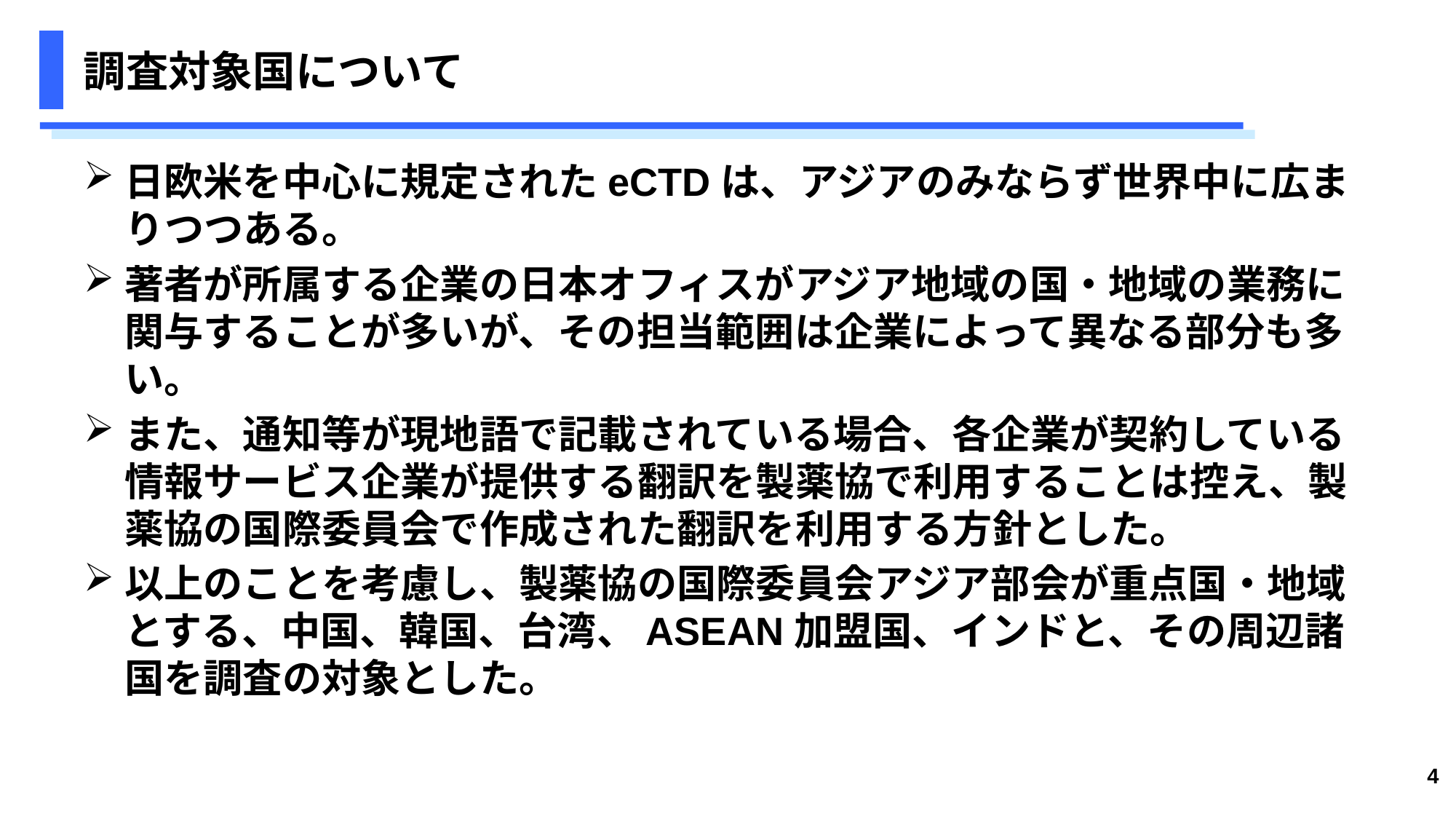

# 調査対象国について
日欧米を中心に規定されたeCTDは、アジアのみならず世界中に広まりつつある。
著者が所属する企業の日本オフィスがアジア地域の国・地域の業務に関与することが多いが、その担当範囲は企業によって異なる部分も多い。
また、通知等が現地語で記載されている場合、各企業が契約している情報サービス企業が提供する翻訳を製薬協で利用することは控え、製薬協の国際委員会で作成された翻訳を利用する方針とした。
以上のことを考慮し、製薬協の国際委員会アジア部会が重点国・地域とする、中国、韓国、台湾、ASEAN加盟国、インドと、その周辺諸国を調査の対象とした。
4